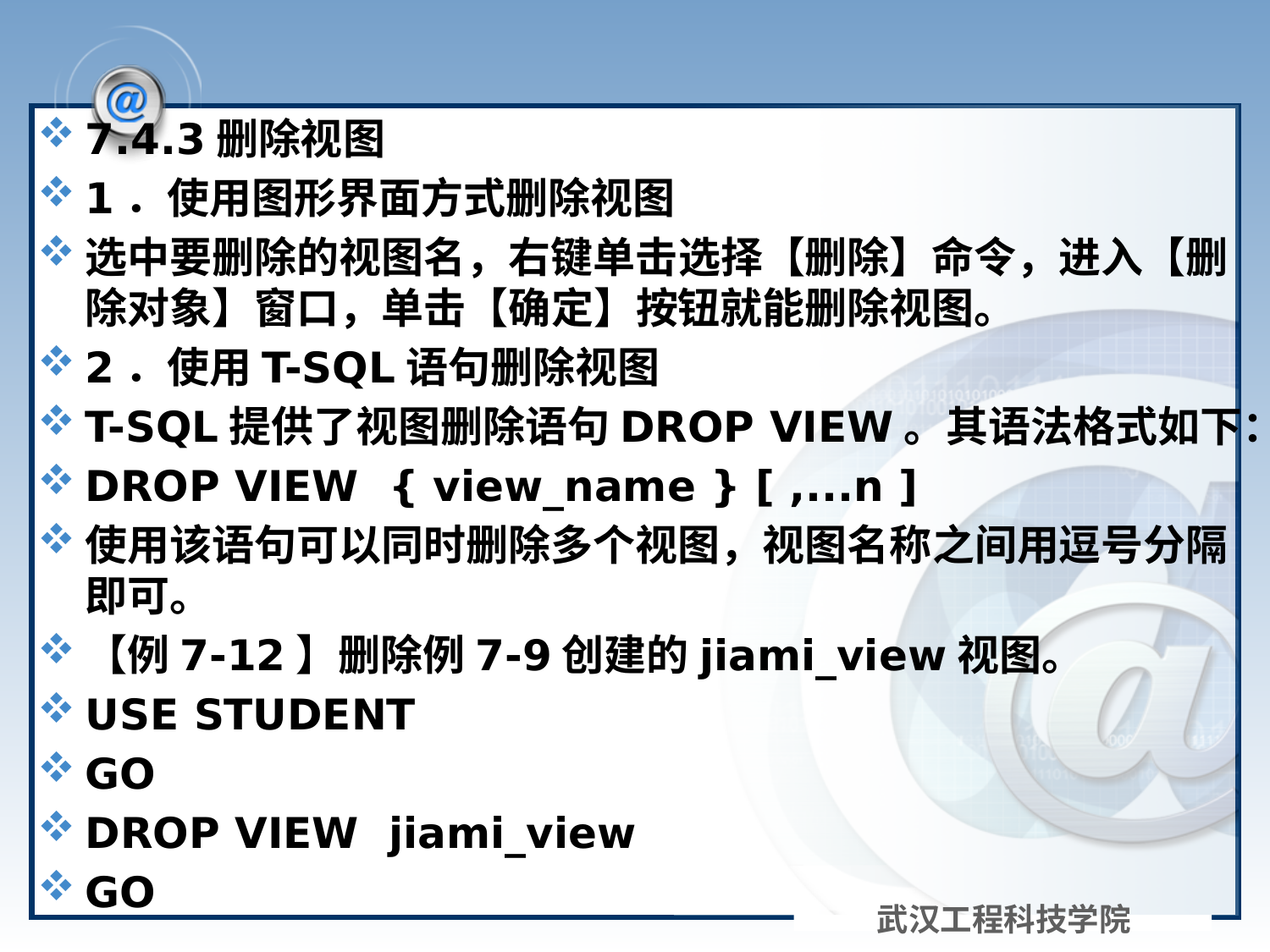

#
7.4.3删除视图
1．使用图形界面方式删除视图
选中要删除的视图名，右键单击选择【删除】命令，进入【删除对象】窗口，单击【确定】按钮就能删除视图。
2．使用T-SQL语句删除视图
T-SQL提供了视图删除语句DROP VIEW。其语法格式如下：
DROP VIEW  { view_name } [ ,...n ]
使用该语句可以同时删除多个视图，视图名称之间用逗号分隔即可。
【例7-12】删除例7-9创建的jiami_view视图。
USE STUDENT
GO
DROP VIEW  jiami_view
GO

武汉工程科技学院